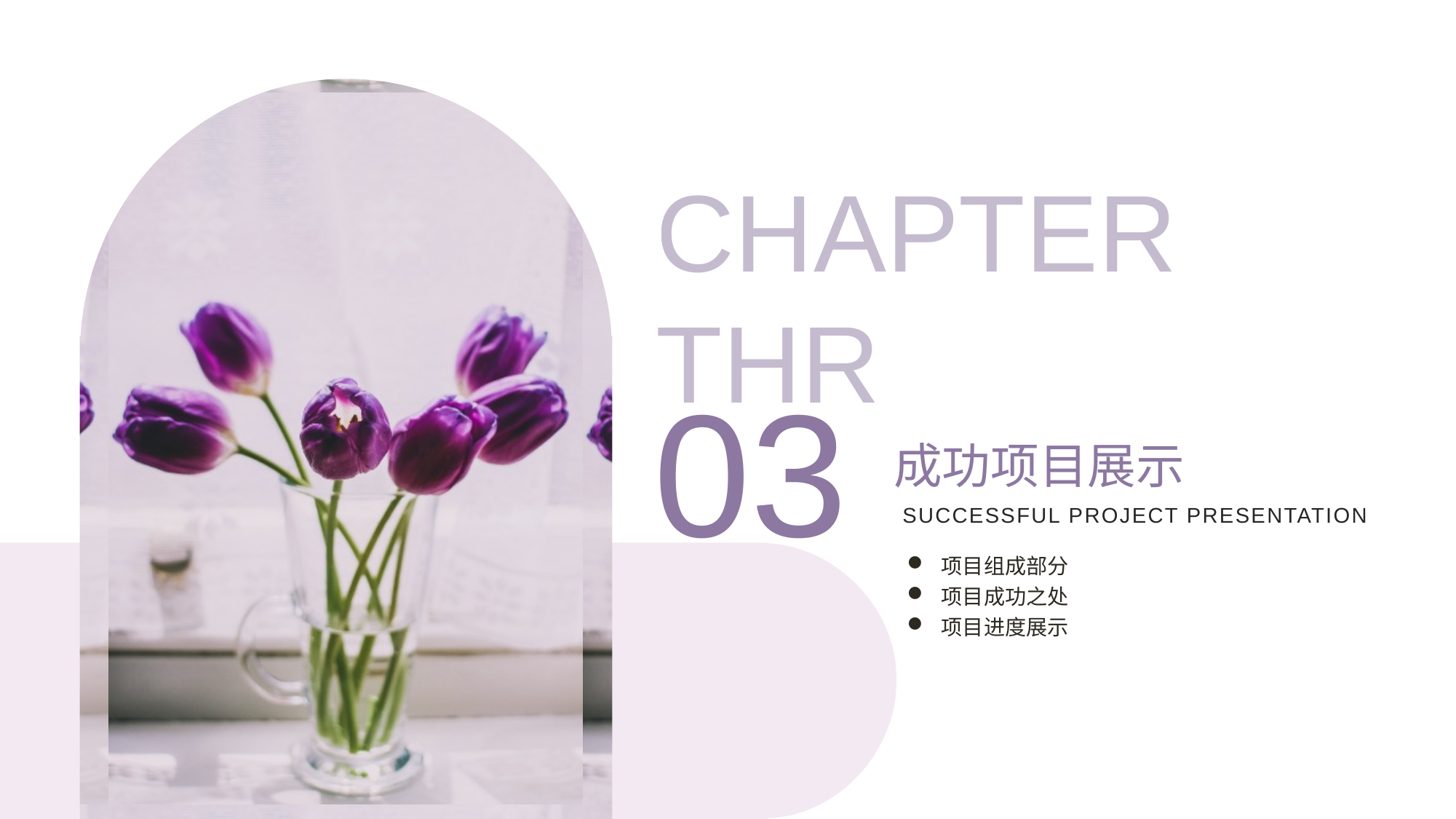

CHAPTER THR
03
成功项目展示
Successful project presentation
项目组成部分
项目成功之处
项目进度展示